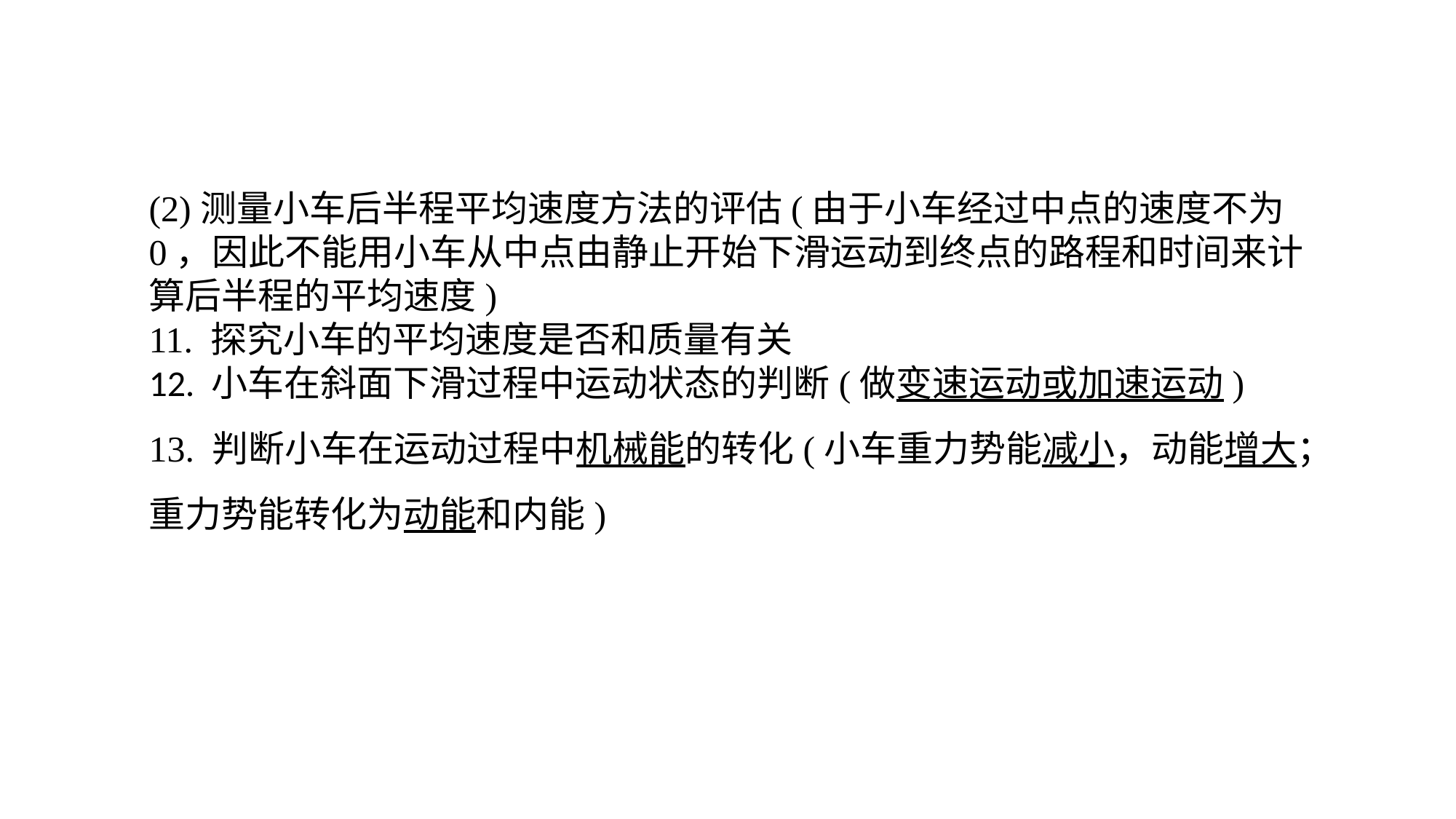

(2)测量小车后半程平均速度方法的评估(由于小车经过中点的速度不为0，因此不能用小车从中点由静止开始下滑运动到终点的路程和时间来计算后半程的平均速度)11. 探究小车的平均速度是否和质量有关12. 小车在斜面下滑过程中运动状态的判断(做变速运动或加速运动)13. 判断小车在运动过程中机械能的转化(小车重力势能减小，动能增大；重力势能转化为动能和内能)